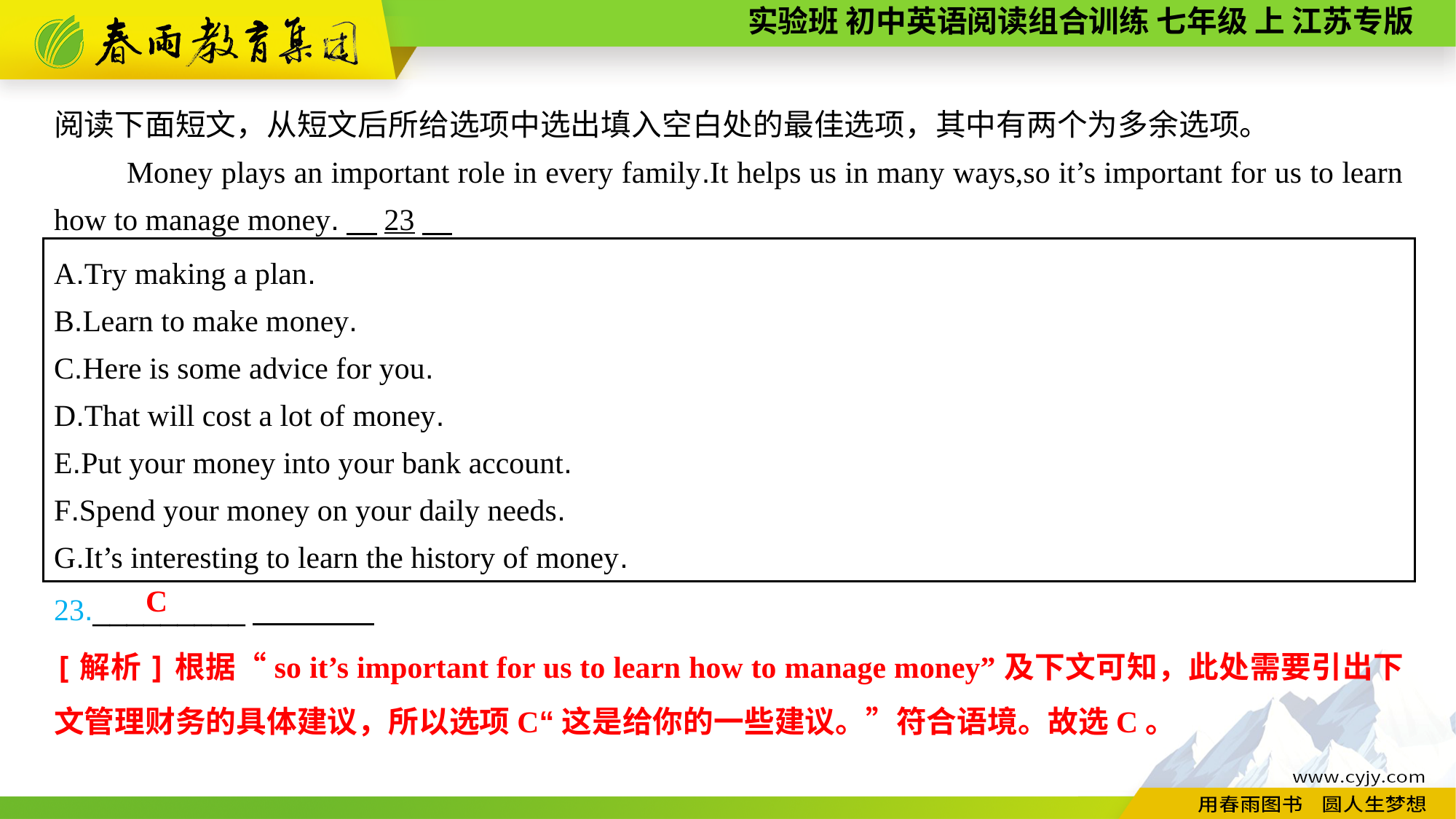

阅读下面短文，从短文后所给选项中选出填入空白处的最佳选项，其中有两个为多余选项。
Money plays an important role in every family.It helps us in many ways,so it’s important for us to learn how to manage money.　23
A.Try making a plan.
B.Learn to make money.
C.Here is some advice for you.
D.That will cost a lot of money.
E.Put your money into your bank account.
F.Spend your money on your daily needs.
G.It’s interesting to learn the history of money.

23._________
C
[解析]根据“so it’s important for us to learn how to manage money”及下文可知，此处需要引出下文管理财务的具体建议，所以选项C“这是给你的一些建议。”符合语境。故选C。